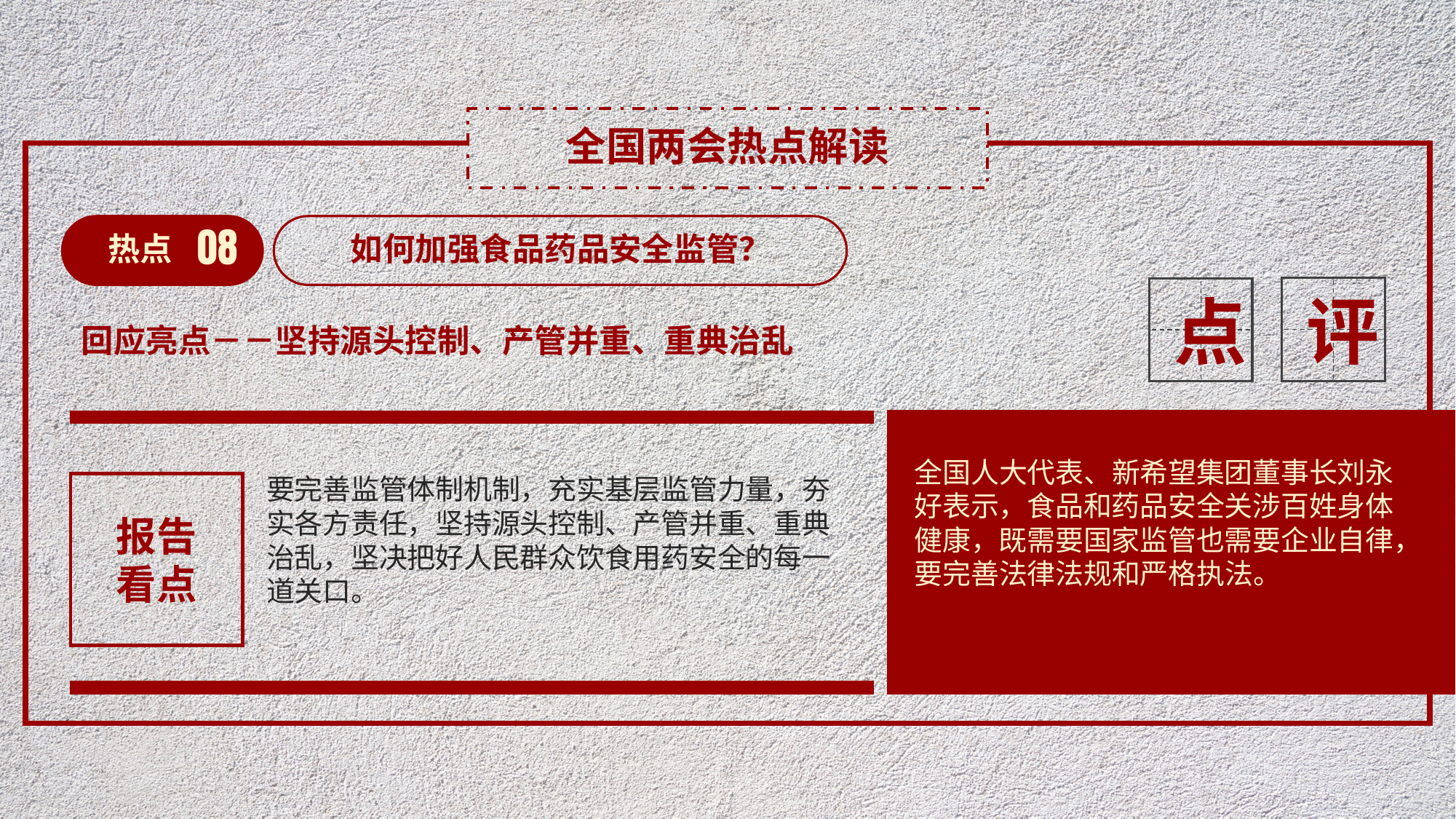

全国两会热点解读

08
热点

如何加强食品药品安全监管？

评

点
回应亮点－－坚持源头控制、产管并重、重典治乱

全国人大代表、新希望集团董事长刘永好表示，食品和药品安全关涉百姓身体健康，既需要国家监管也需要企业自律，要完善法律法规和严格执法。

要完善监管体制机制，充实基层监管力量，夯实各方责任，坚持源头控制、产管并重、重典治乱，坚决把好人民群众饮食用药安全的每一道关口。

报告
看点